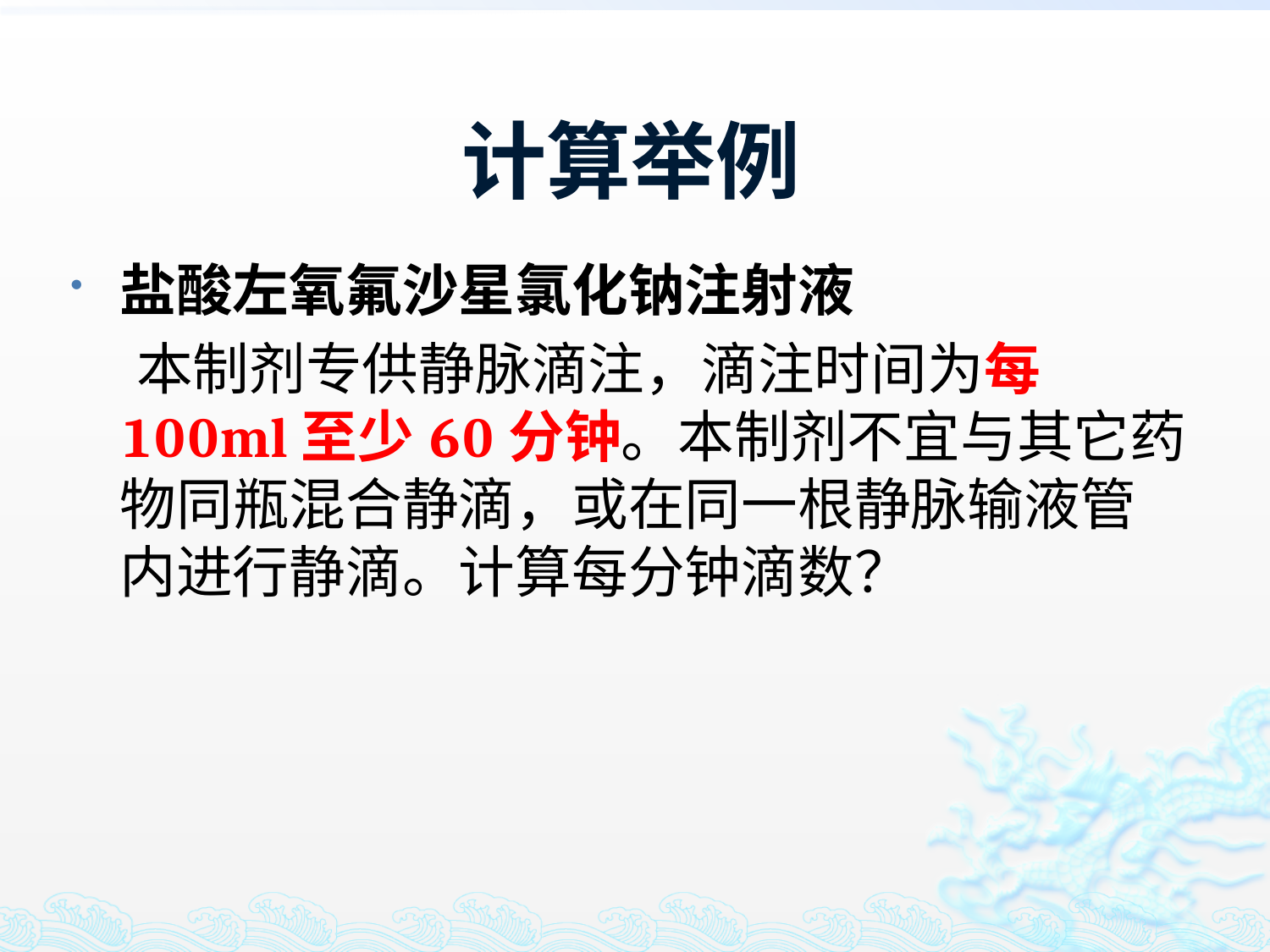

# 计算举例
盐酸左氧氟沙星氯化钠注射液
    本制剂专供静脉滴注，滴注时间为每100ml至少60分钟。本制剂不宜与其它药物同瓶混合静滴，或在同一根静脉输液管内进行静滴。计算每分钟滴数？